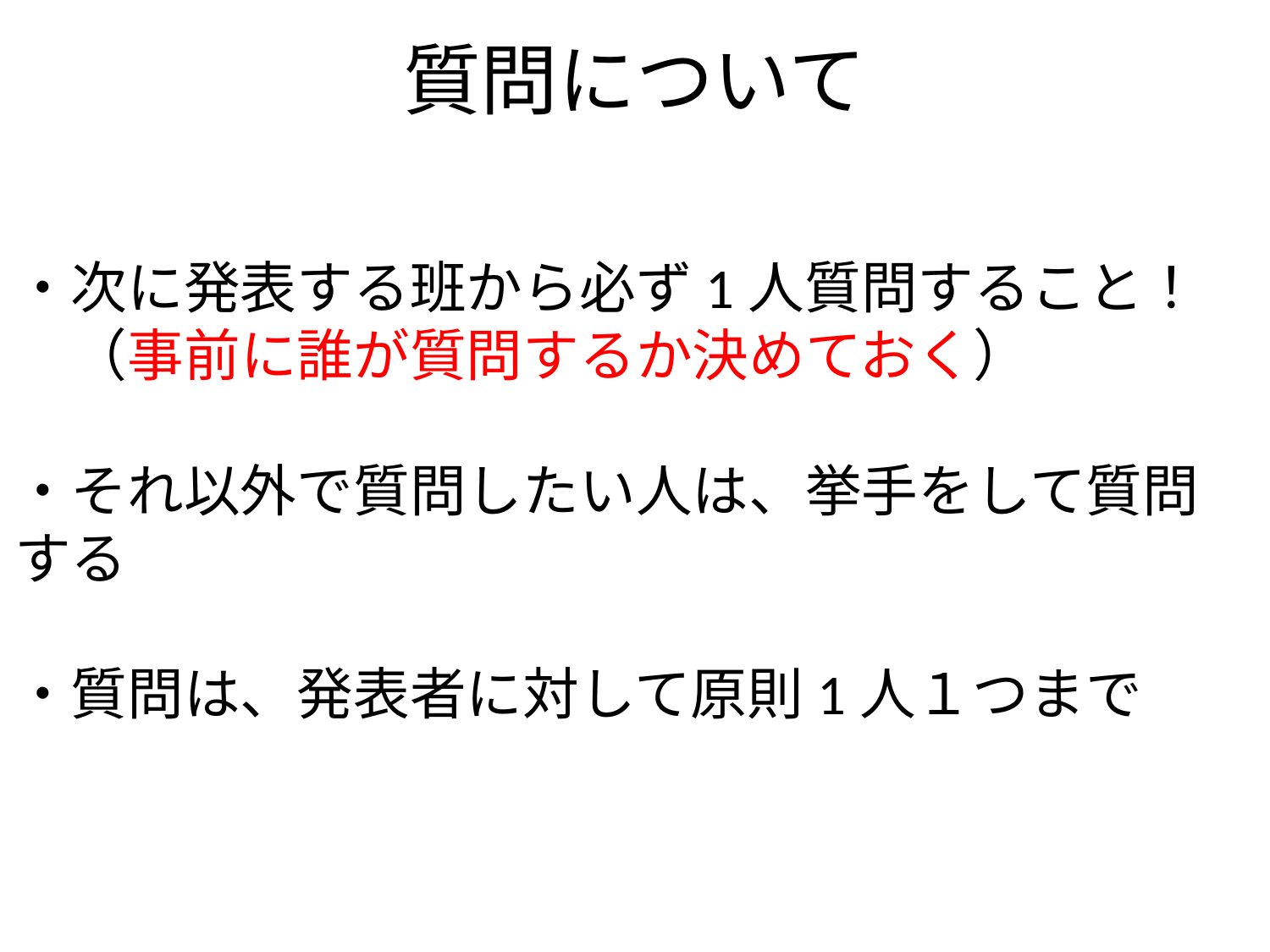

# 質問について
・次に発表する班から必ず1人質問すること！
　（事前に誰が質問するか決めておく）

・それ以外で質問したい人は、挙手をして質問する

・質問は、発表者に対して原則1人１つまで